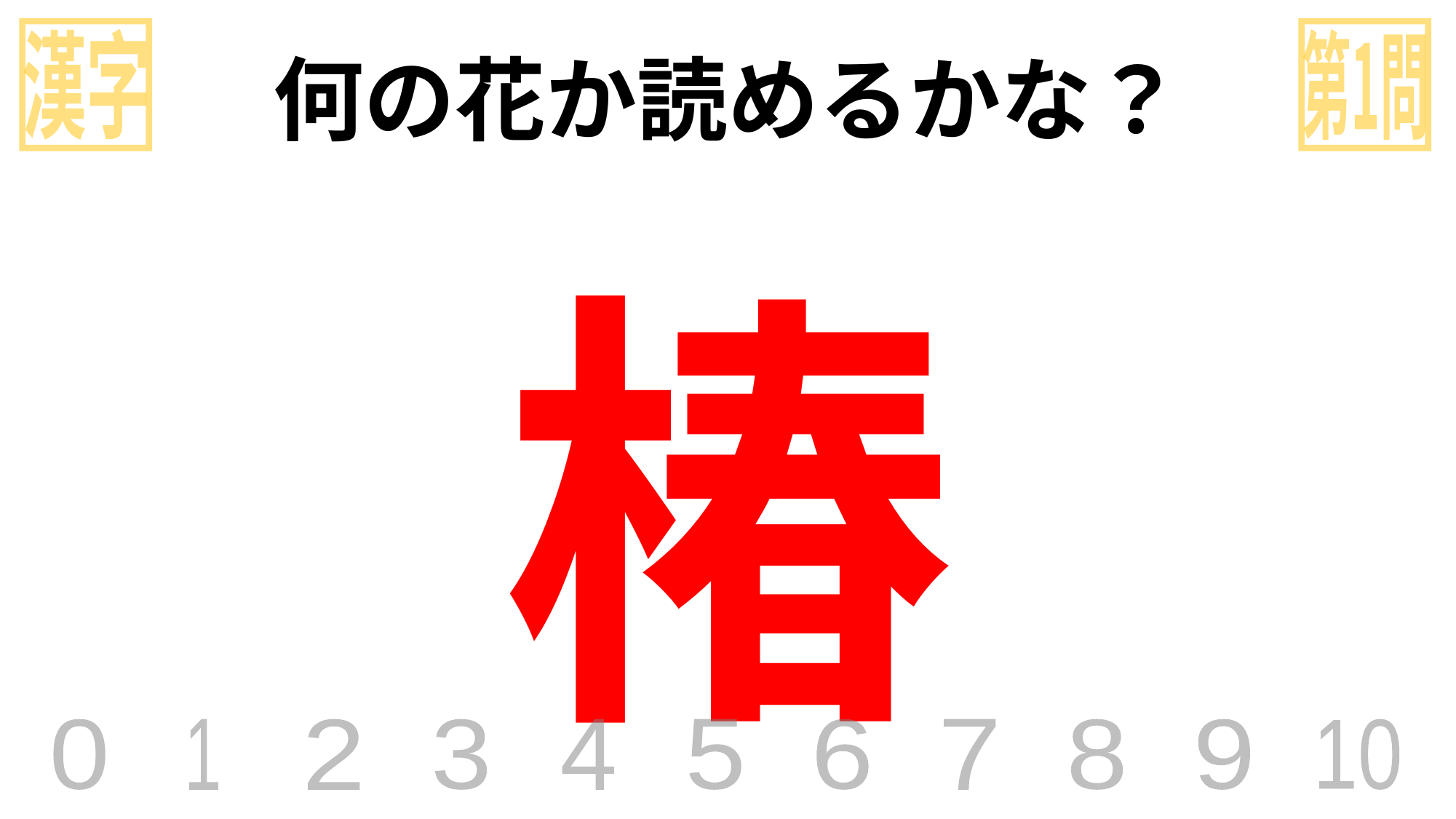

漢字

第1問
何の花か読めるかな？
椿
0
1
2
3
4
5
6
7
8
9
10